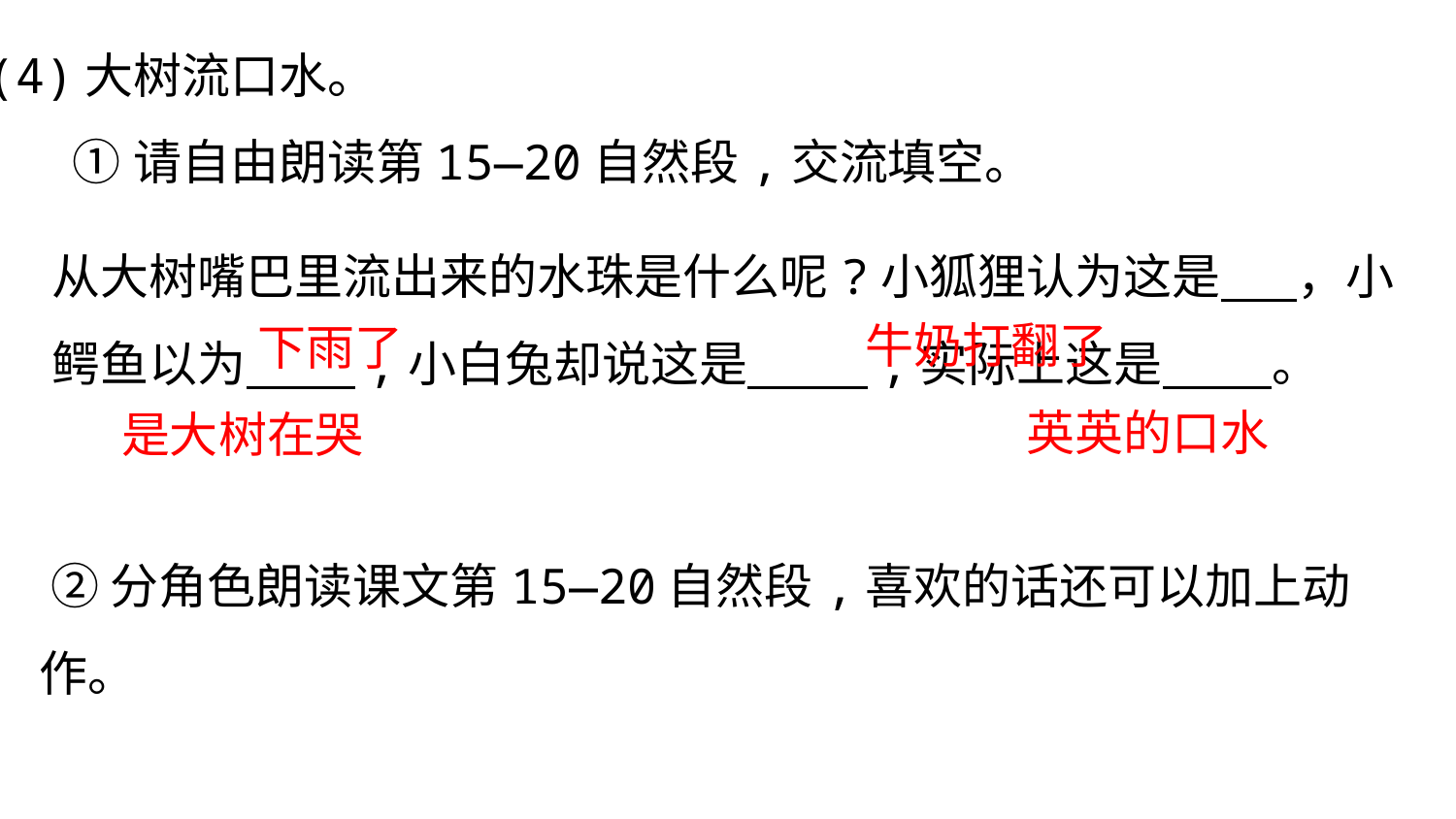

(4)大树流口水。
 ①请自由朗读第15—20自然段,交流填空。
从大树嘴巴里流出来的水珠是什么呢?小狐狸认为这是       ，小鳄鱼以为          ,小白兔却说这是           ,实际上这是          。
牛奶打翻了
下雨了
英英的口水
是大树在哭
 ②分角色朗读课文第15—20自然段,喜欢的话还可以加上动作。